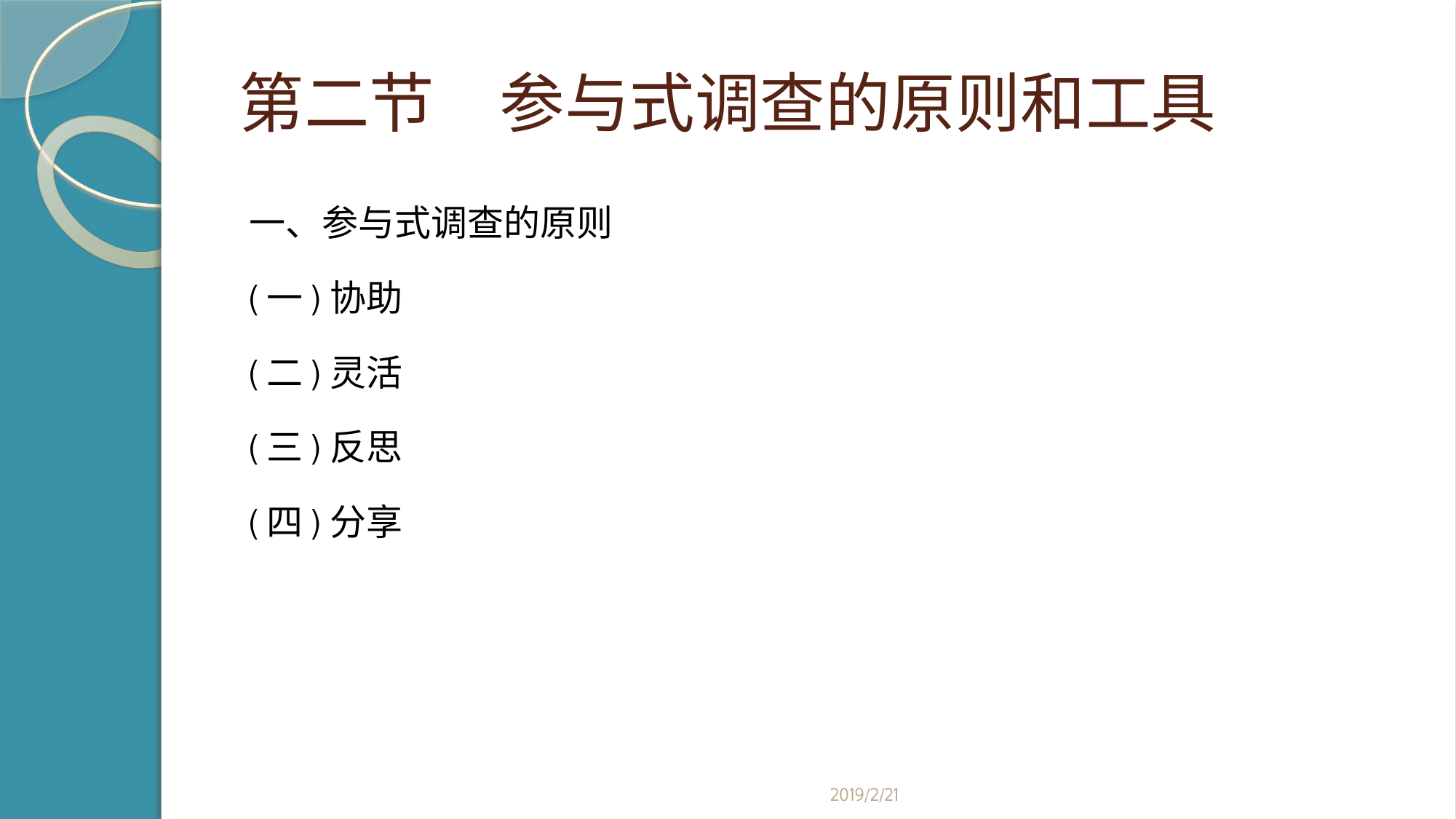

# 第二节　参与式调查的原则和工具
一、参与式调查的原则
(一)协助
(二)灵活
(三)反思
(四)分享

2019/2/21